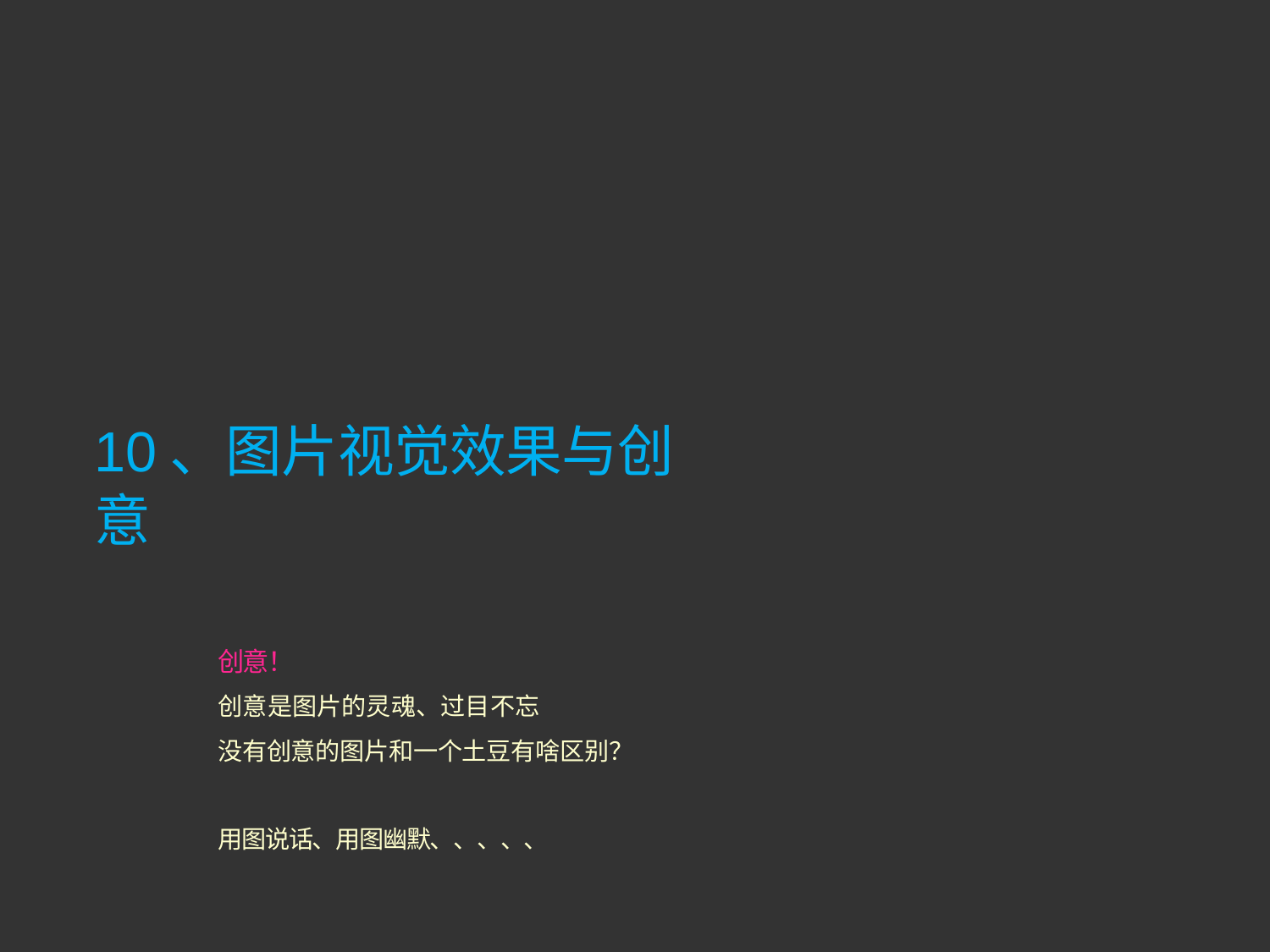

10、图片视觉效果与创意

创意！
创意是图片的灵魂、过目不忘
没有创意的图片和一个土豆有啥区别？

用图说话、用图幽默、、、、、